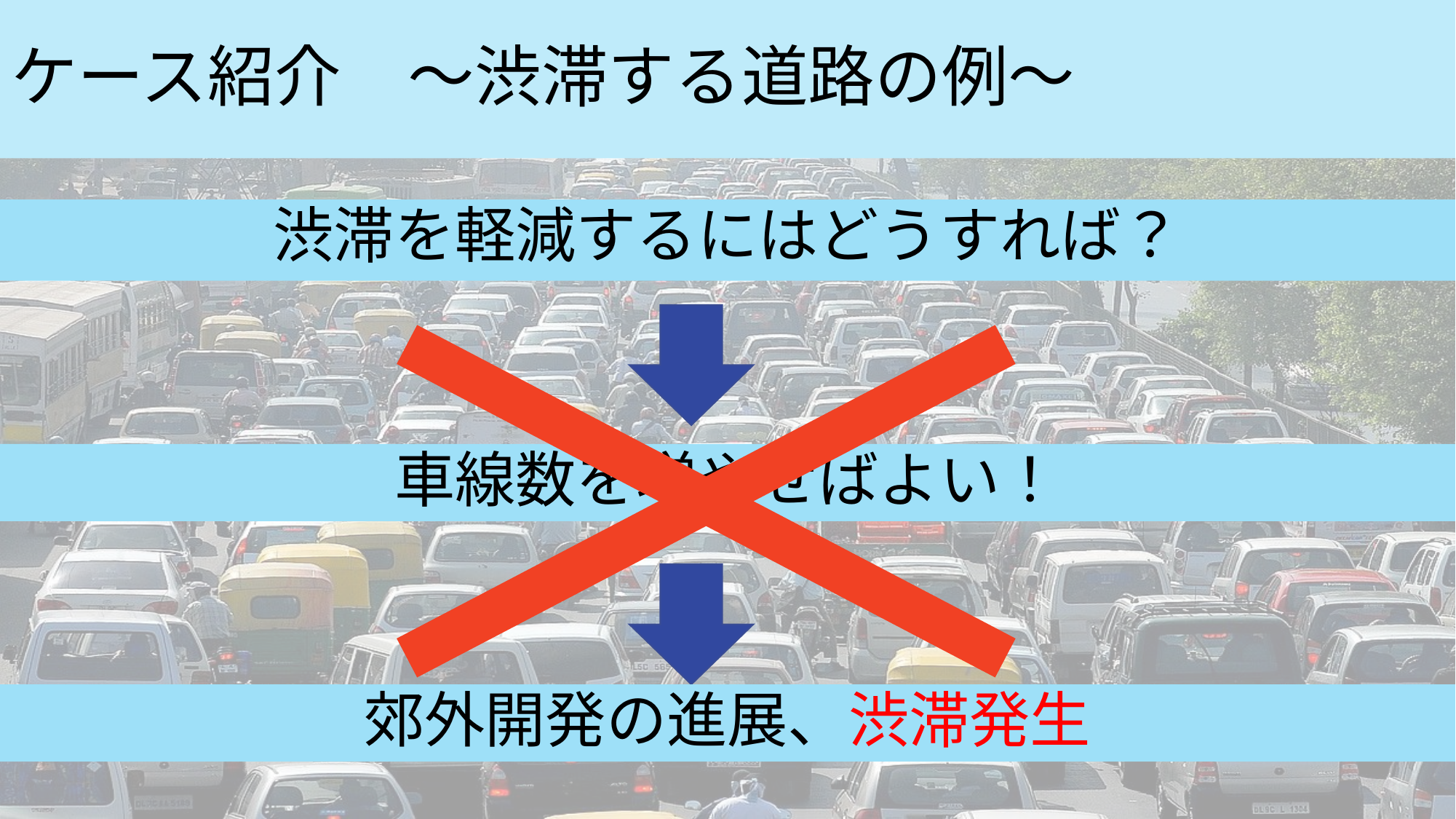

# ケース紹介　～渋滞する道路の例～
渋滞を軽減するにはどうすれば？

車線数を増やせばよい！

郊外開発の進展、渋滞発生